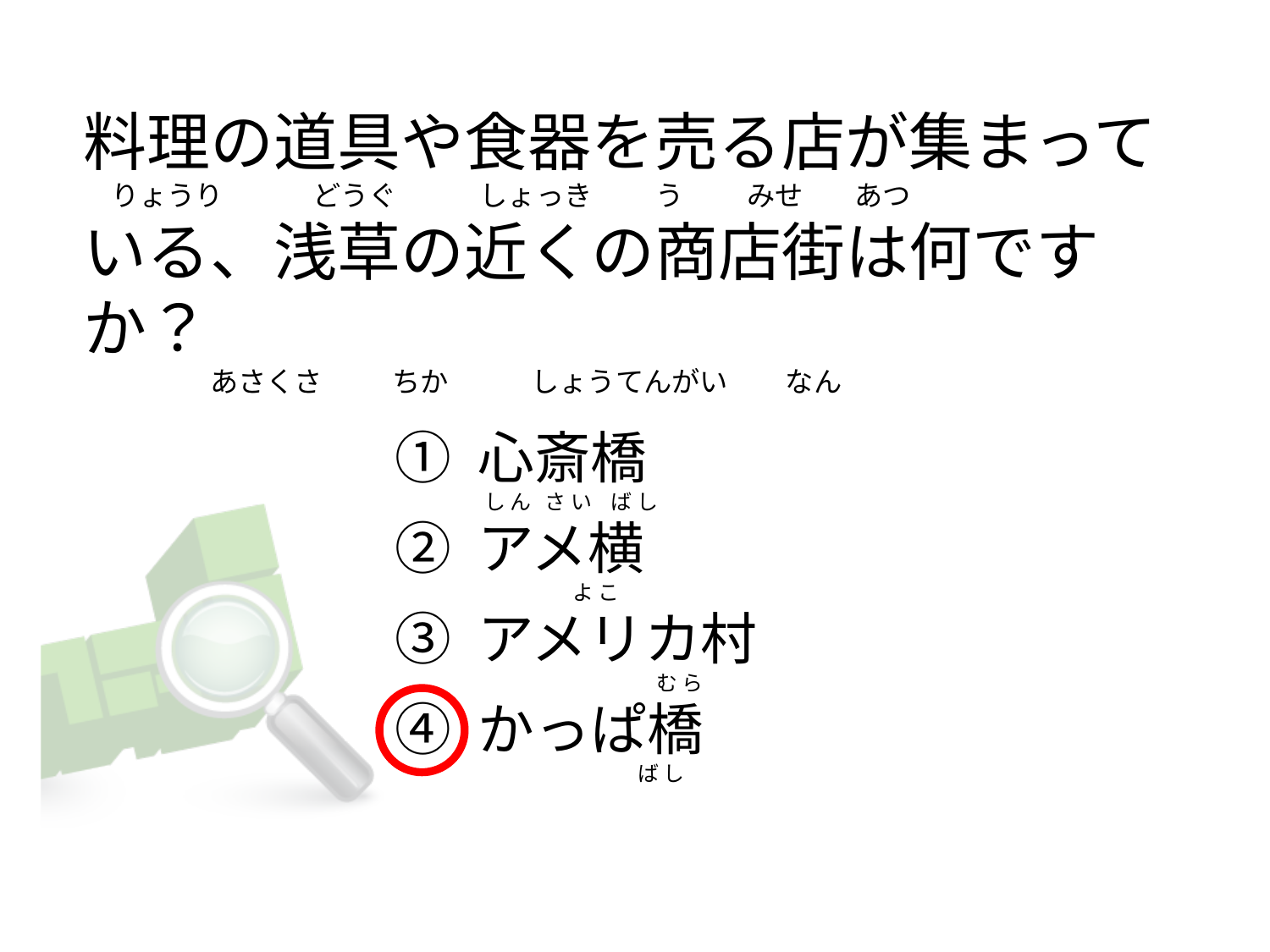

# 料理の道具や食器を売る店が集まって 　りょうり              どうぐ             しょっき          う          みせ        あつ            いる、浅草の近くの商店街は何ですか？                      あさくさ           ちか             しょうてんがい         なん
① 心斎橋
② アメ横
③ アメリカ村
④ かっぱ橋
 し ん   さ い    ば し
                    よ こ
                                      む ら

                                  ば し